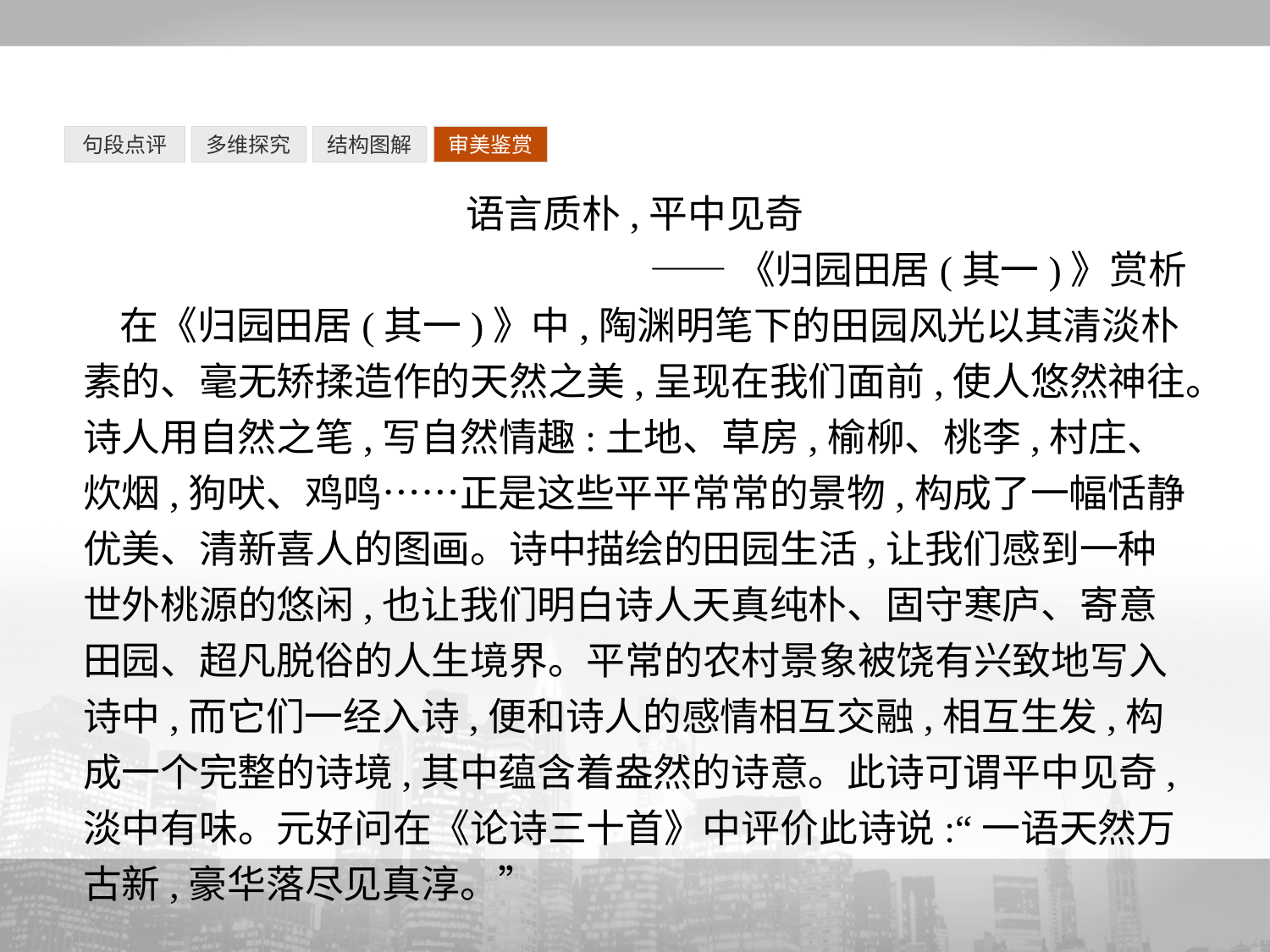

句段点评
多维探究
结构图解
审美鉴赏
语言质朴,平中见奇
——《归园田居(其一)》赏析
在《归园田居(其一)》中,陶渊明笔下的田园风光以其清淡朴素的、毫无矫揉造作的天然之美,呈现在我们面前,使人悠然神往。诗人用自然之笔,写自然情趣:土地、草房,榆柳、桃李,村庄、炊烟,狗吠、鸡鸣……正是这些平平常常的景物,构成了一幅恬静优美、清新喜人的图画。诗中描绘的田园生活,让我们感到一种世外桃源的悠闲,也让我们明白诗人天真纯朴、固守寒庐、寄意田园、超凡脱俗的人生境界。平常的农村景象被饶有兴致地写入诗中,而它们一经入诗,便和诗人的感情相互交融,相互生发,构成一个完整的诗境,其中蕴含着盎然的诗意。此诗可谓平中见奇,淡中有味。元好问在《论诗三十首》中评价此诗说:“一语天然万古新,豪华落尽见真淳。”